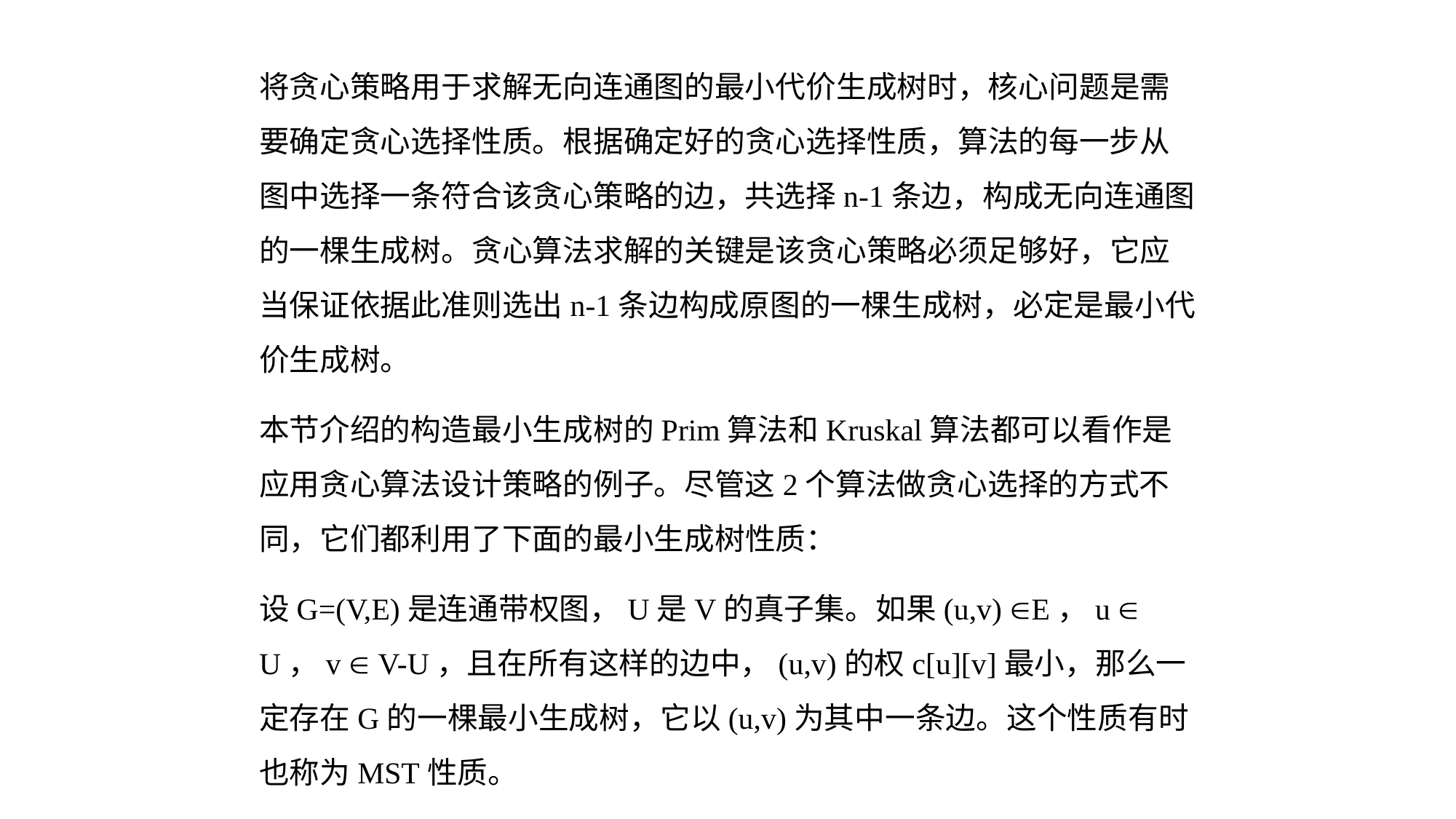

将贪心策略用于求解无向连通图的最小代价生成树时，核心问题是需要确定贪心选择性质。根据确定好的贪心选择性质，算法的每一步从图中选择一条符合该贪心策略的边，共选择n-1条边，构成无向连通图的一棵生成树。贪心算法求解的关键是该贪心策略必须足够好，它应当保证依据此准则选出n-1条边构成原图的一棵生成树，必定是最小代价生成树。
本节介绍的构造最小生成树的Prim算法和Kruskal算法都可以看作是应用贪心算法设计策略的例子。尽管这2个算法做贪心选择的方式不同，它们都利用了下面的最小生成树性质：
设G=(V,E)是连通带权图，U是V的真子集。如果(u,v) ∈E，u ∈ U，v ∈ V-U，且在所有这样的边中，(u,v)的权c[u][v]最小，那么一定存在G的一棵最小生成树，它以(u,v)为其中一条边。这个性质有时也称为MST性质。